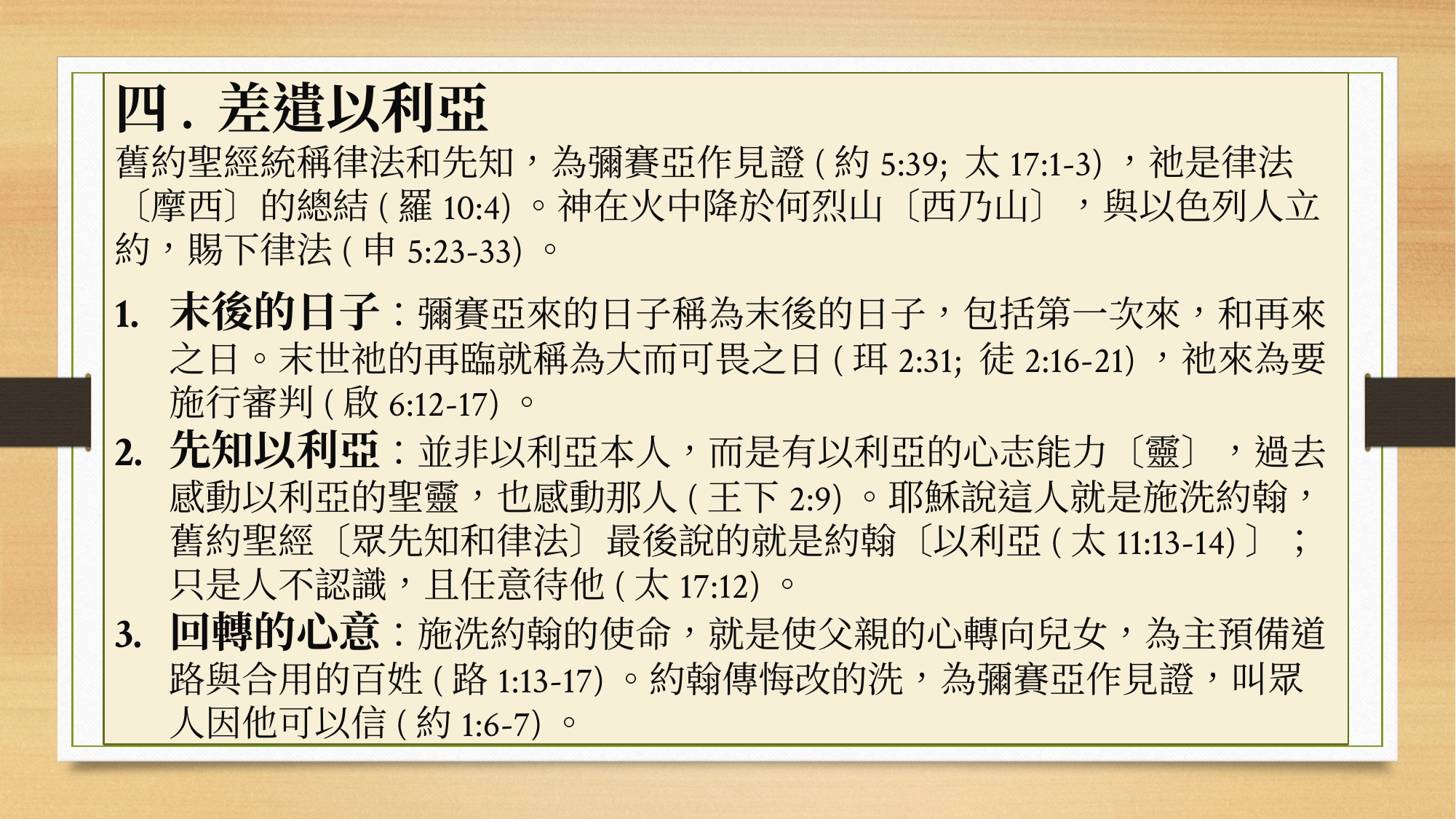

四. 差遣以利亞
舊約聖經統稱律法和先知，為彌賽亞作見證(約5:39; 太17:1-3)，祂是律法〔摩西〕的總結(羅10:4)。神在火中降於何烈山〔西乃山〕，與以色列人立約，賜下律法(申5:23-33)。

末後的日子：彌賽亞來的日子稱為末後的日子，包括第一次來，和再來之日。末世祂的再臨就稱為大而可畏之日(珥2:31; 徒2:16-21)，祂來為要施行審判(啟6:12-17)。
先知以利亞：並非以利亞本人，而是有以利亞的心志能力〔靈〕，過去感動以利亞的聖靈，也感動那人(王下2:9)。耶穌說這人就是施洗約翰，舊約聖經〔眾先知和律法〕最後說的就是約翰〔以利亞(太11:13-14)〕；只是人不認識，且任意待他(太17:12)。
回轉的心意：施洗約翰的使命，就是使父親的心轉向兒女，為主預備道路與合用的百姓(路1:13-17)。約翰傳悔改的洗，為彌賽亞作見證，叫眾人因他可以信(約1:6-7)。